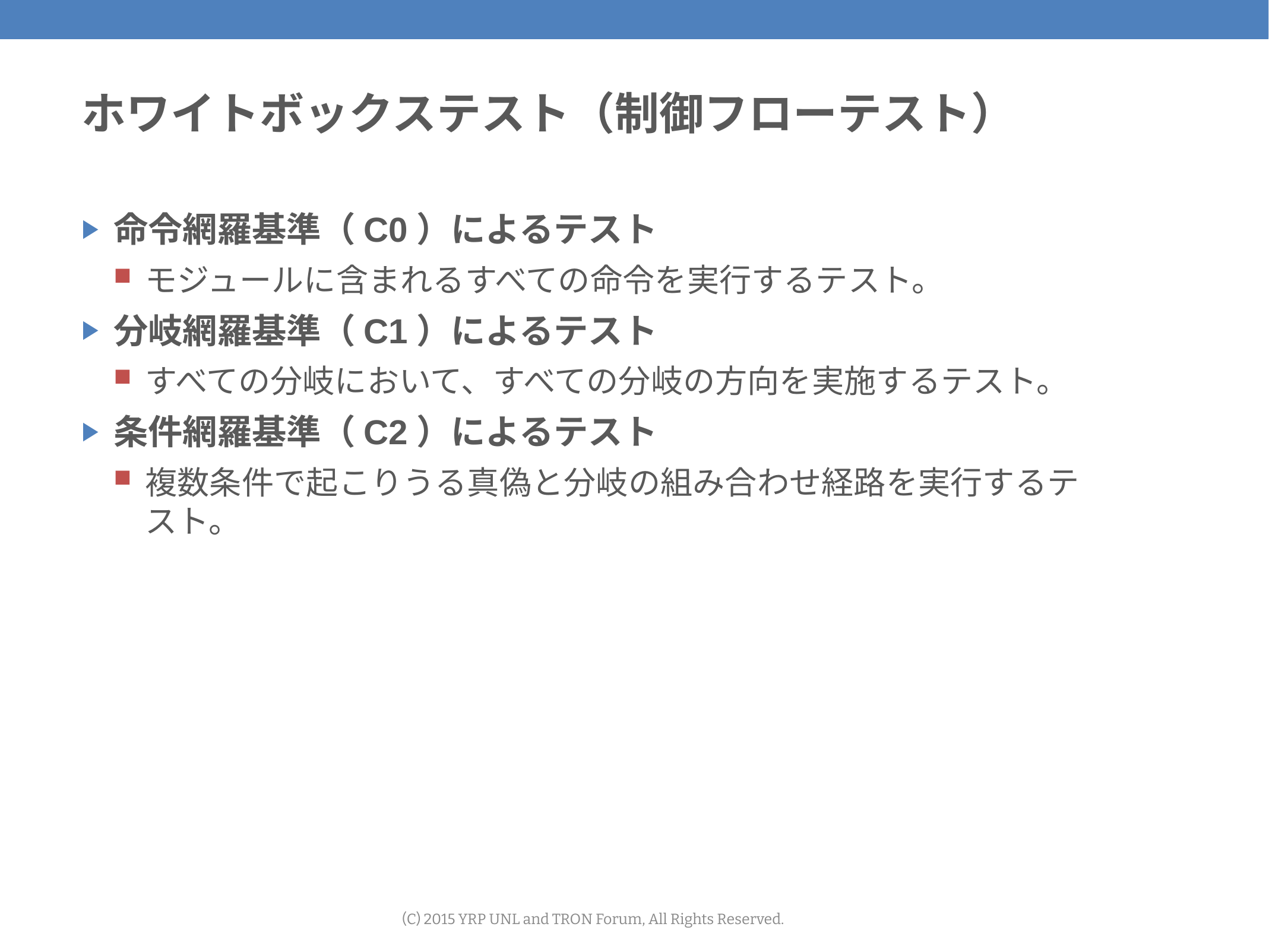

136
# ホワイトボックステスト（制御フローテスト）
命令網羅基準（C0）によるテスト
モジュールに含まれるすべての命令を実行するテスト。
分岐網羅基準（C1）によるテスト
すべての分岐において、すべての分岐の方向を実施するテスト。
条件網羅基準（C2）によるテスト
複数条件で起こりうる真偽と分岐の組み合わせ経路を実行するテスト。
(C) 2015 YRP UNL and TRON Forum, All Rights Reserved.